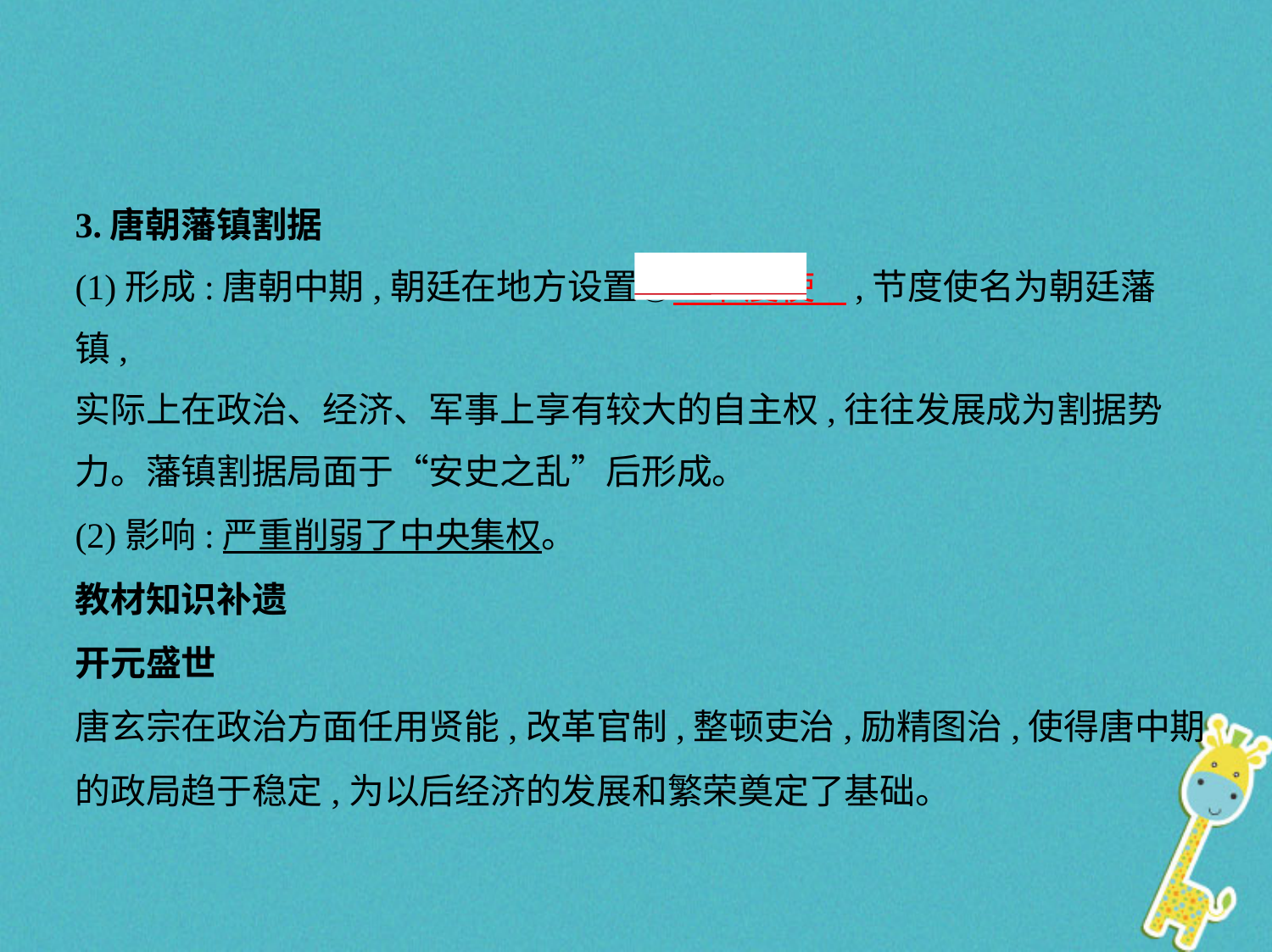

3.唐朝藩镇割据
(1)形成:唐朝中期,朝廷在地方设置⑥　节度使    ,节度使名为朝廷藩镇,
实际上在政治、经济、军事上享有较大的自主权,往往发展成为割据势
力。藩镇割据局面于“安史之乱”后形成。
(2)影响:严重削弱了中央集权。
教材知识补遗
开元盛世
唐玄宗在政治方面任用贤能,改革官制,整顿吏治,励精图治,使得唐中期
的政局趋于稳定,为以后经济的发展和繁荣奠定了基础。